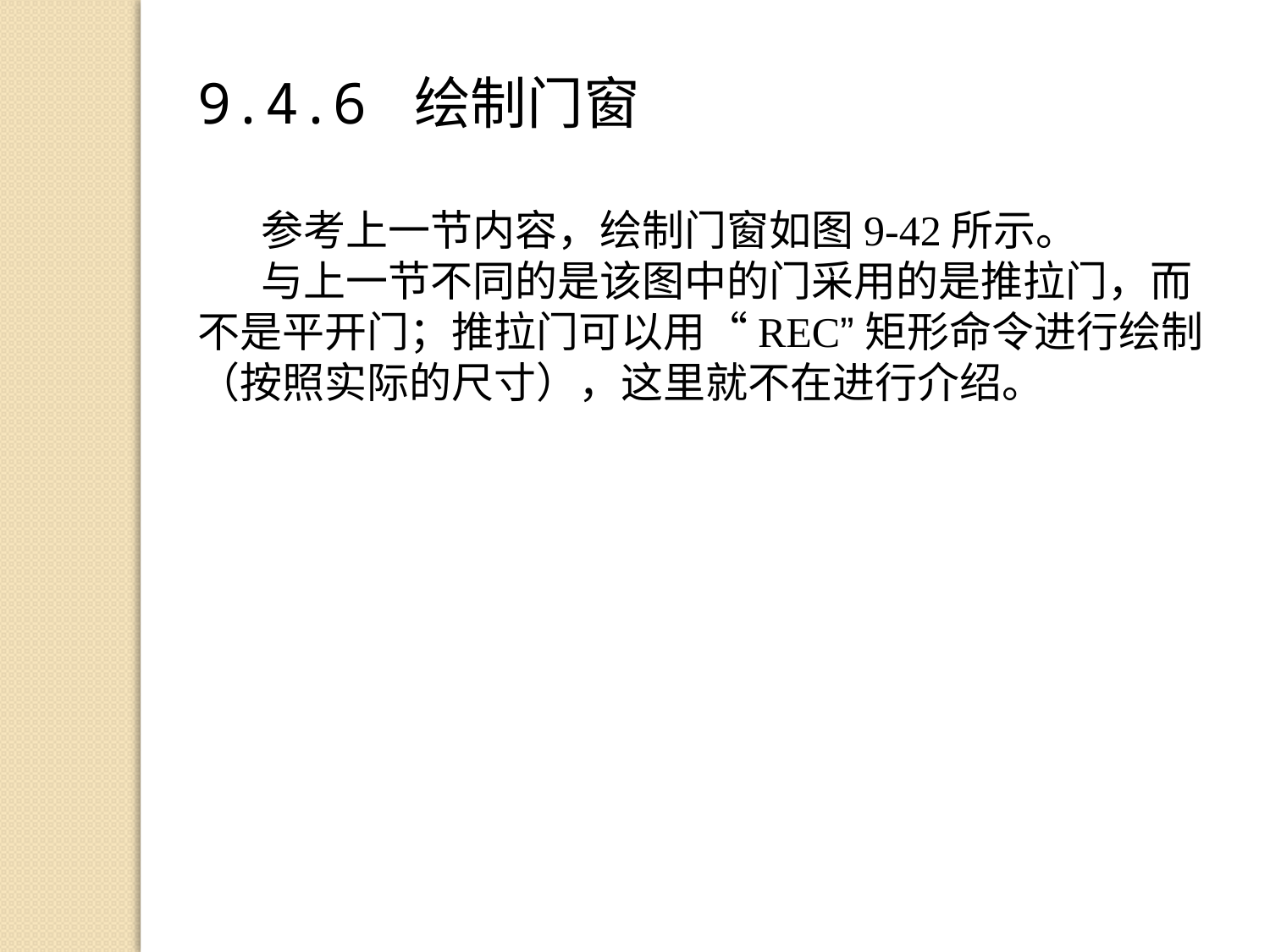

9.4.6 绘制门窗

参考上一节内容，绘制门窗如图9-42所示。
与上一节不同的是该图中的门采用的是推拉门，而不是平开门；推拉门可以用“REC”矩形命令进行绘制（按照实际的尺寸），这里就不在进行介绍。